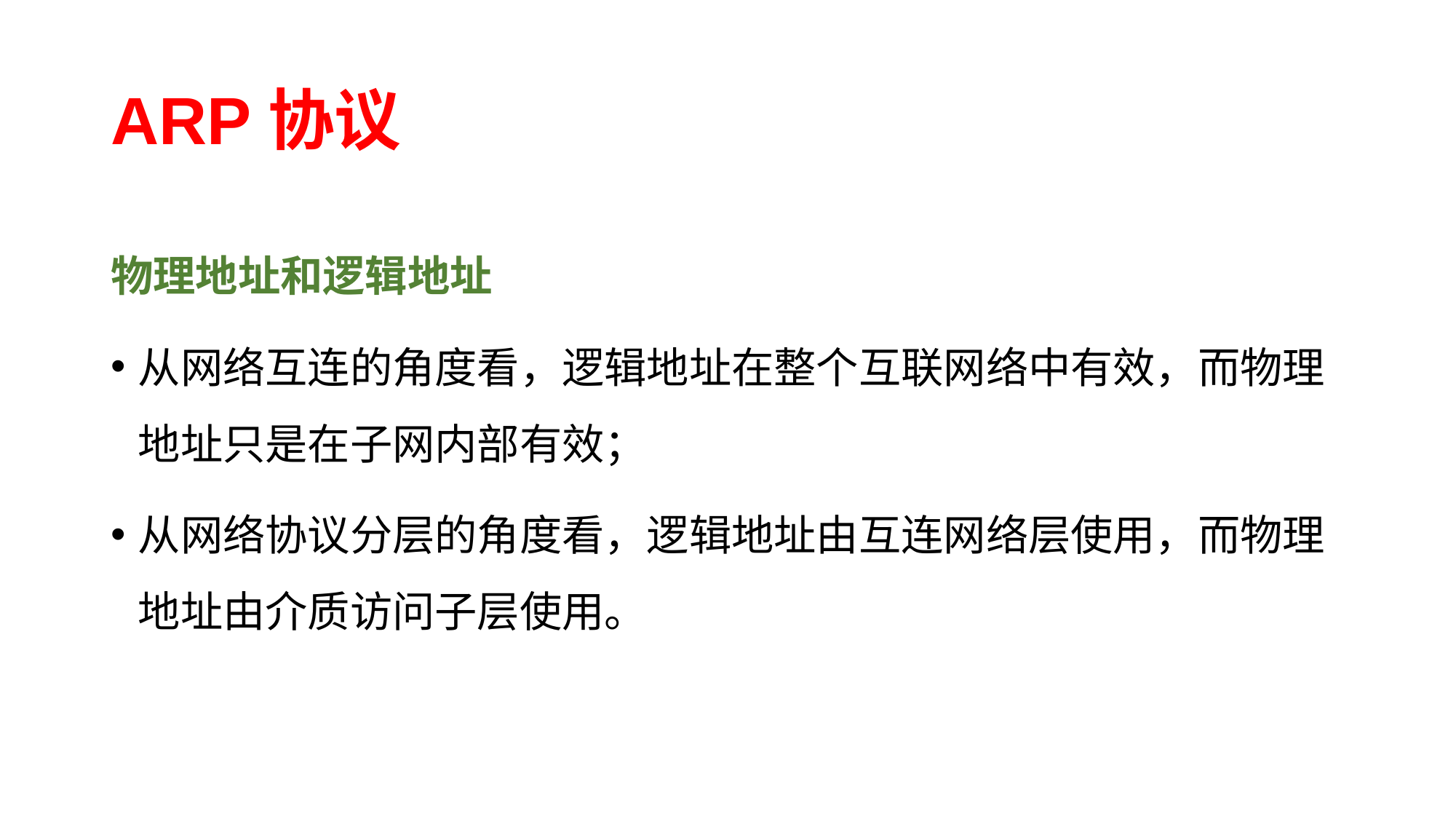

# ARP协议
物理地址和逻辑地址
从网络互连的角度看，逻辑地址在整个互联网络中有效，而物理地址只是在子网内部有效；
从网络协议分层的角度看，逻辑地址由互连网络层使用，而物理地址由介质访问子层使用。